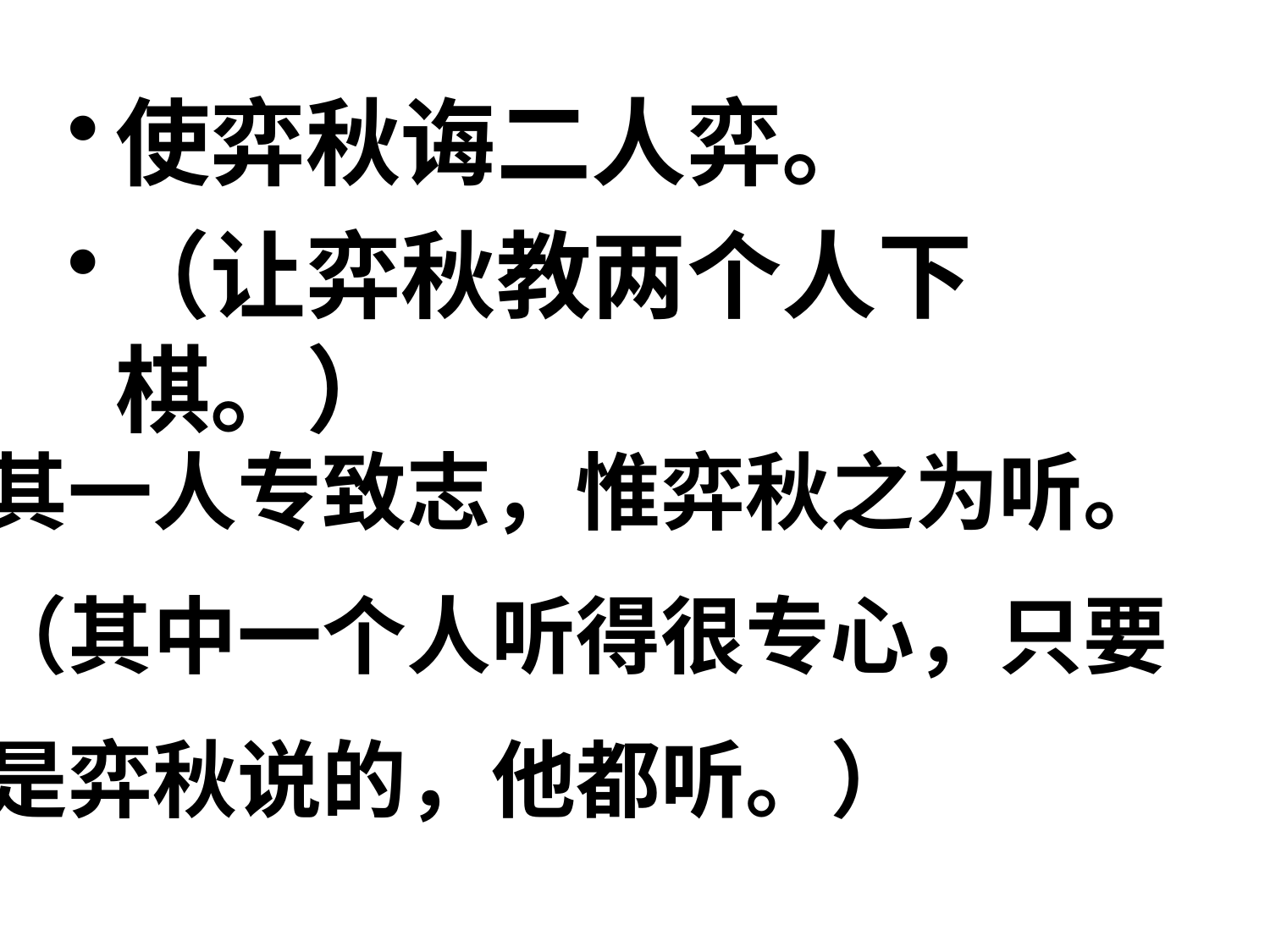

# 使弈秋诲二人弈。
（让弈秋教两个人下棋。）
其一人专致志，惟弈秋之为听。
（其中一个人听得很专心，只要
是弈秋说的，他都听。）